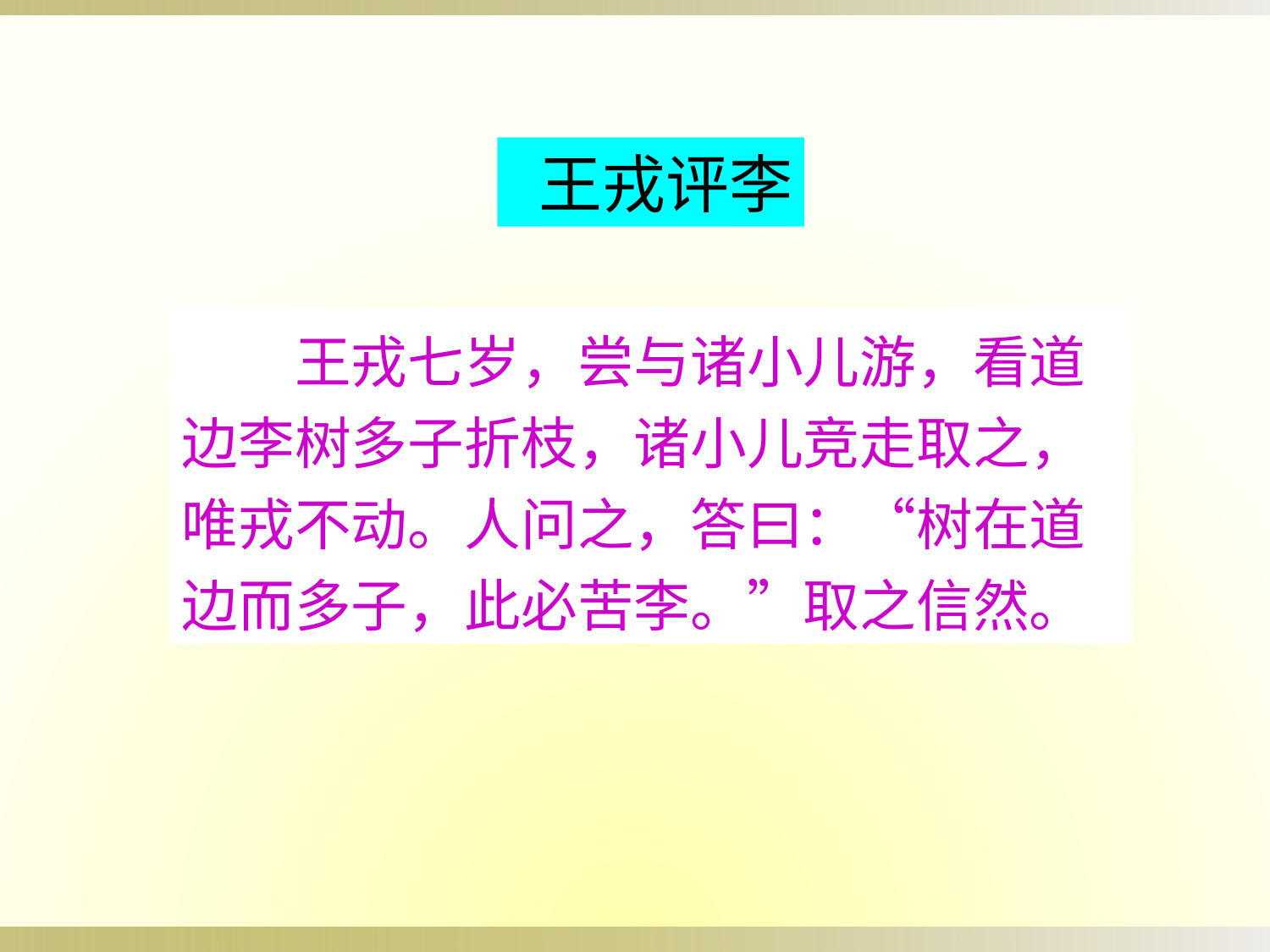

王戎评李
　　王戎七岁，尝与诸小儿游，看道边李树多子折枝，诸小儿竞走取之，唯戎不动。人问之，答曰：“树在道边而多子，此必苦李。”取之信然。